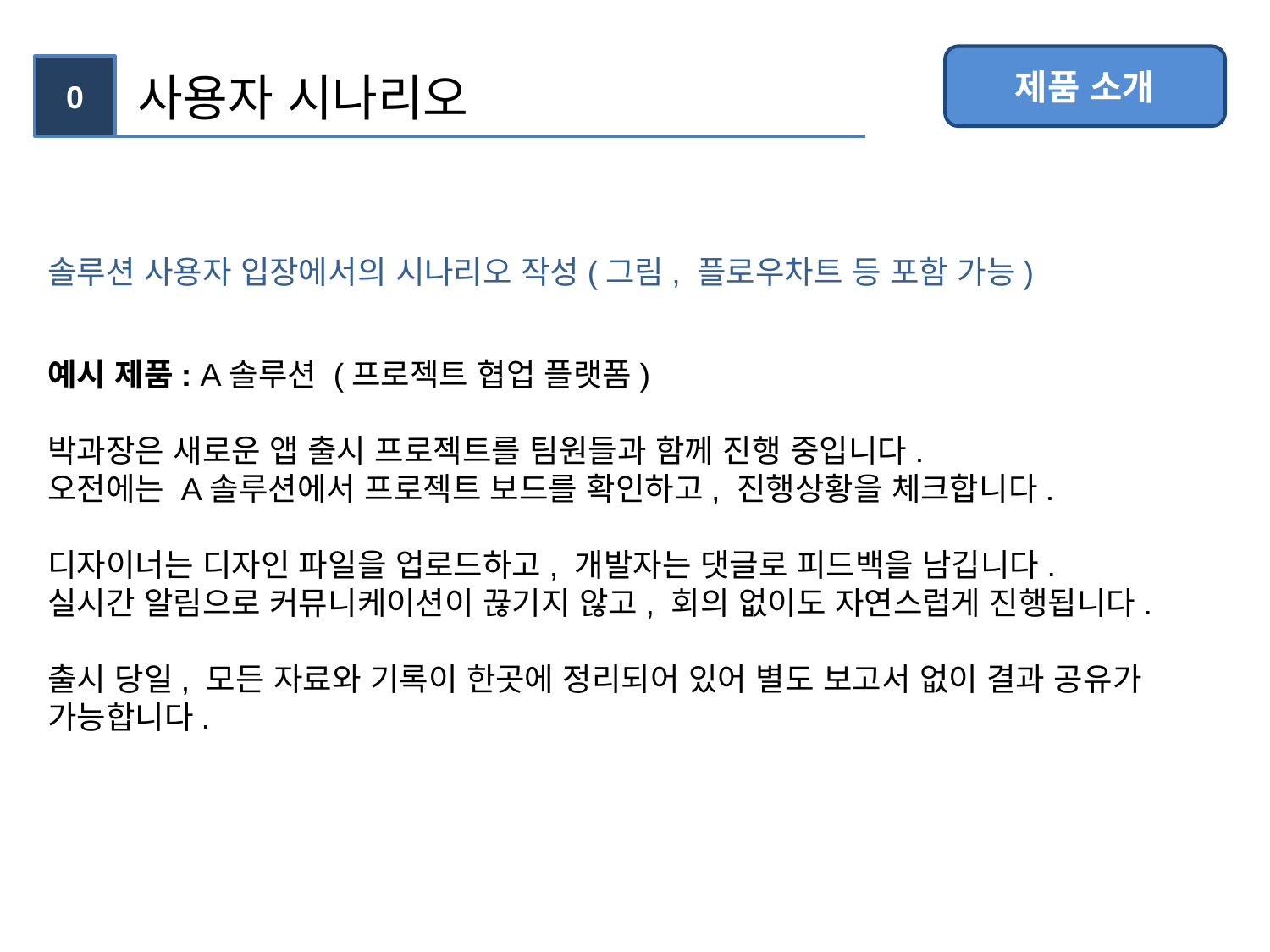

제품 소개
0
사용자 시나리오
솔루션 사용자 입장에서의 시나리오 작성(그림, 플로우차트 등 포함 가능)
예시 제품: A솔루션 (프로젝트 협업 플랫폼)

박과장은 새로운 앱 출시 프로젝트를 팀원들과 함께 진행 중입니다.
오전에는 A솔루션에서 프로젝트 보드를 확인하고, 진행상황을 체크합니다.

디자이너는 디자인 파일을 업로드하고, 개발자는 댓글로 피드백을 남깁니다.
실시간 알림으로 커뮤니케이션이 끊기지 않고, 회의 없이도 자연스럽게 진행됩니다.

출시 당일, 모든 자료와 기록이 한곳에 정리되어 있어 별도 보고서 없이 결과 공유가 가능합니다.